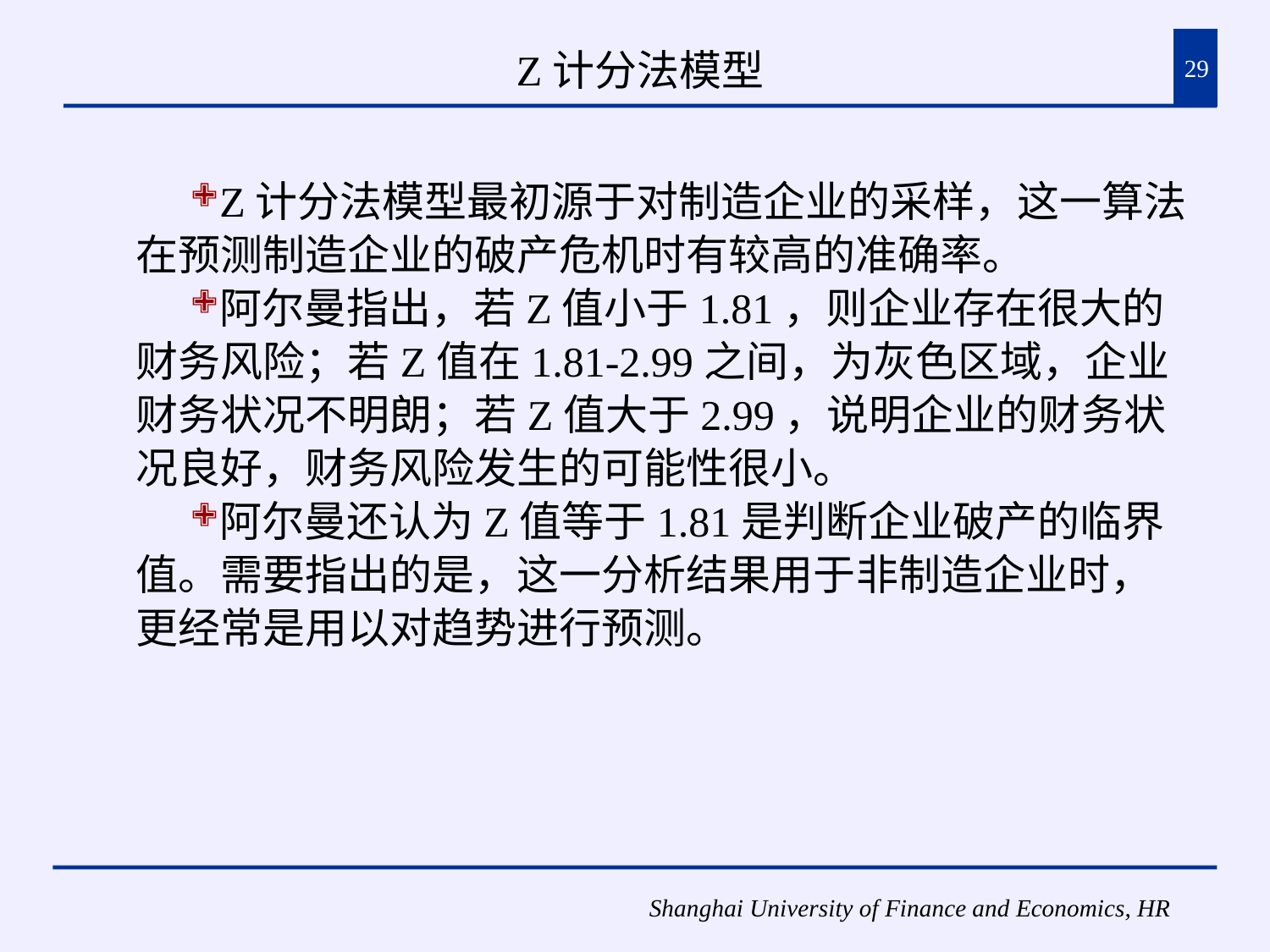

# Z计分法模型
29
Z计分法模型最初源于对制造企业的采样，这一算法在预测制造企业的破产危机时有较高的准确率。
阿尔曼指出，若Z值小于1.81，则企业存在很大的财务风险；若Z值在1.81-2.99之间，为灰色区域，企业财务状况不明朗；若Z值大于2.99，说明企业的财务状况良好，财务风险发生的可能性很小。
阿尔曼还认为Z值等于1.81是判断企业破产的临界值。需要指出的是，这一分析结果用于非制造企业时，更经常是用以对趋势进行预测。